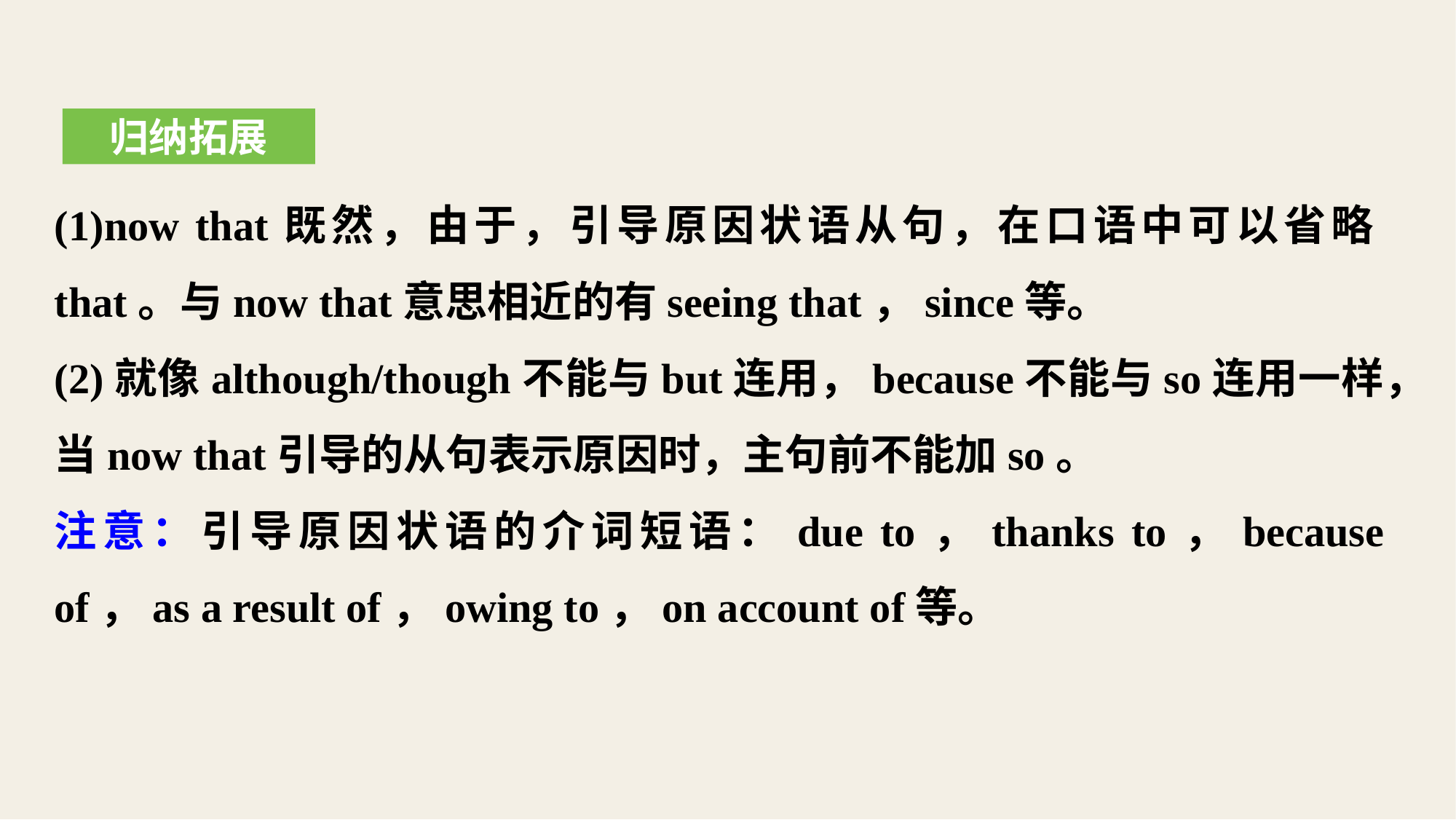

归纳拓展
(1)now that既然，由于，引导原因状语从句，在口语中可以省略that。与now that意思相近的有seeing that，since等。
(2)就像although/though不能与but连用，because不能与so连用一样，当now that引导的从句表示原因时，主句前不能加so。
注意：引导原因状语的介词短语：due to，thanks to，because of，as a result of，owing to，on account of等。